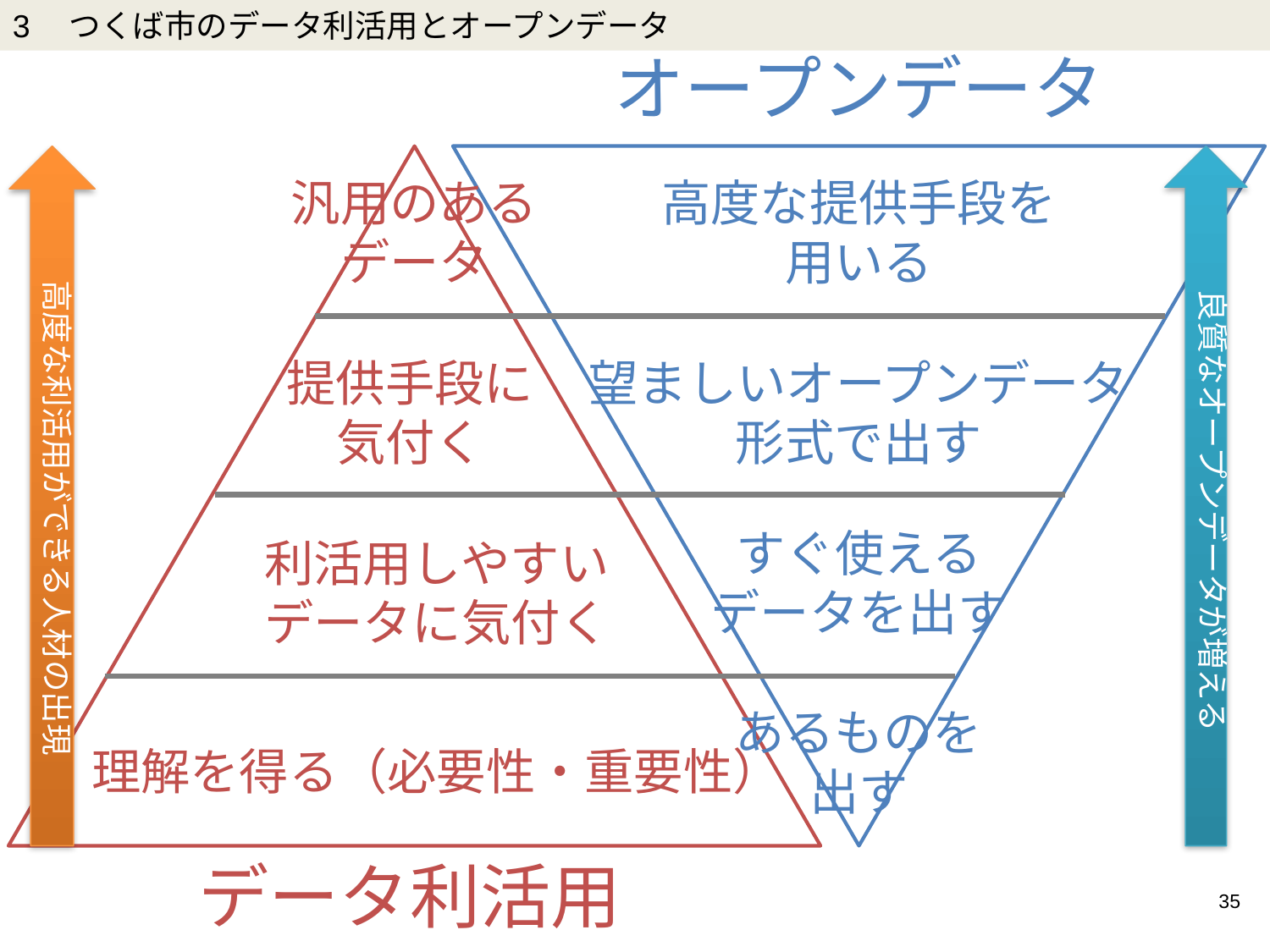

3　つくば市のデータ利活用とオープンデータ
オープンデータ

高度な提供手段を
用いる
汎用のある
データ
良質なオープンデータが増える
高度な利活用ができる人材の出現
望ましいオープンデータ
形式で出す
提供手段に
気付く
すぐ使える
データを出す
利活用しやすい
データに気付く
あるものを
出す
理解を得る（必要性・重要性）
データ利活用
35